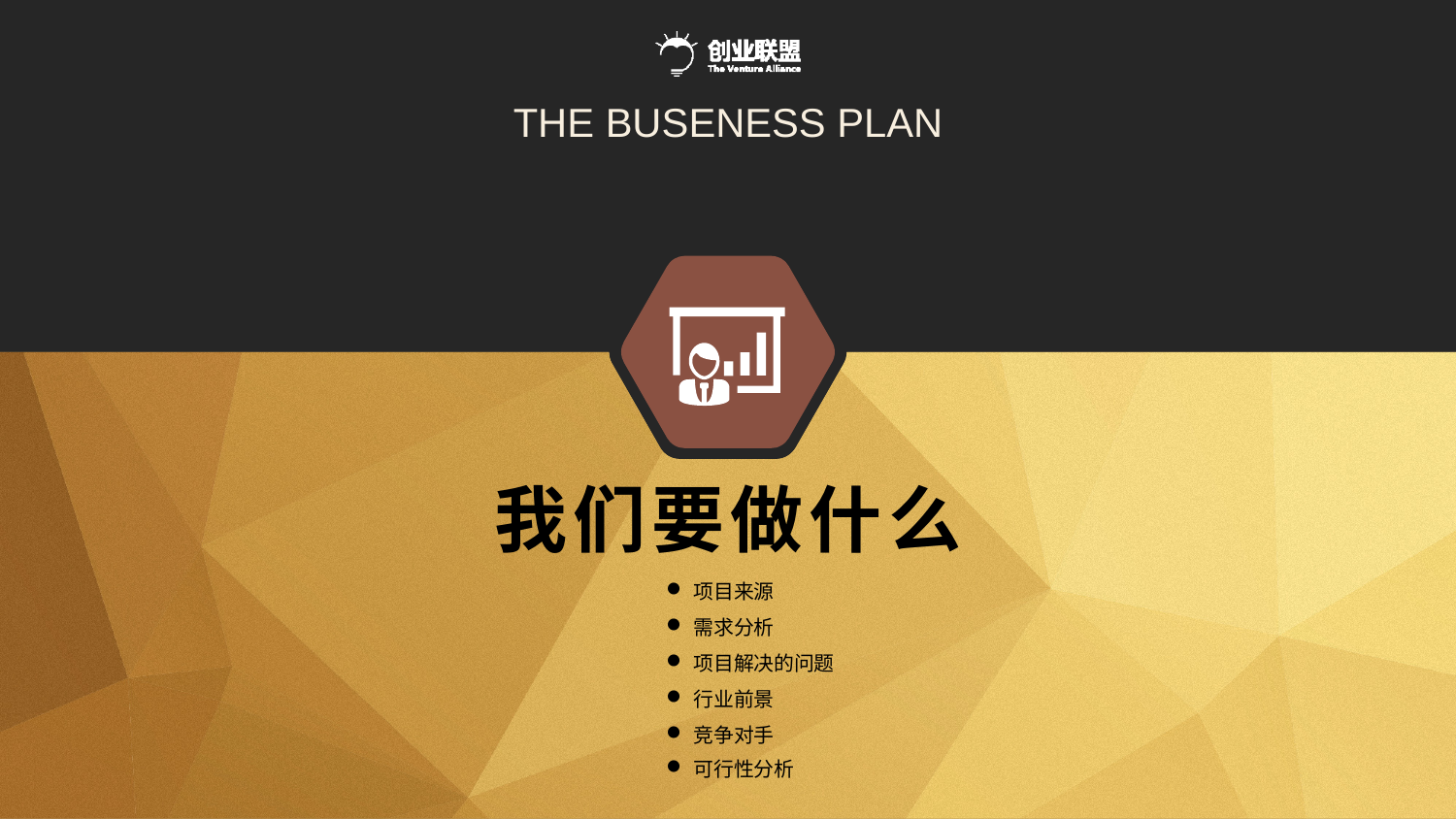

我们要做什么
项目来源
需求分析
项目解决的问题
行业前景
竞争对手
可行性分析